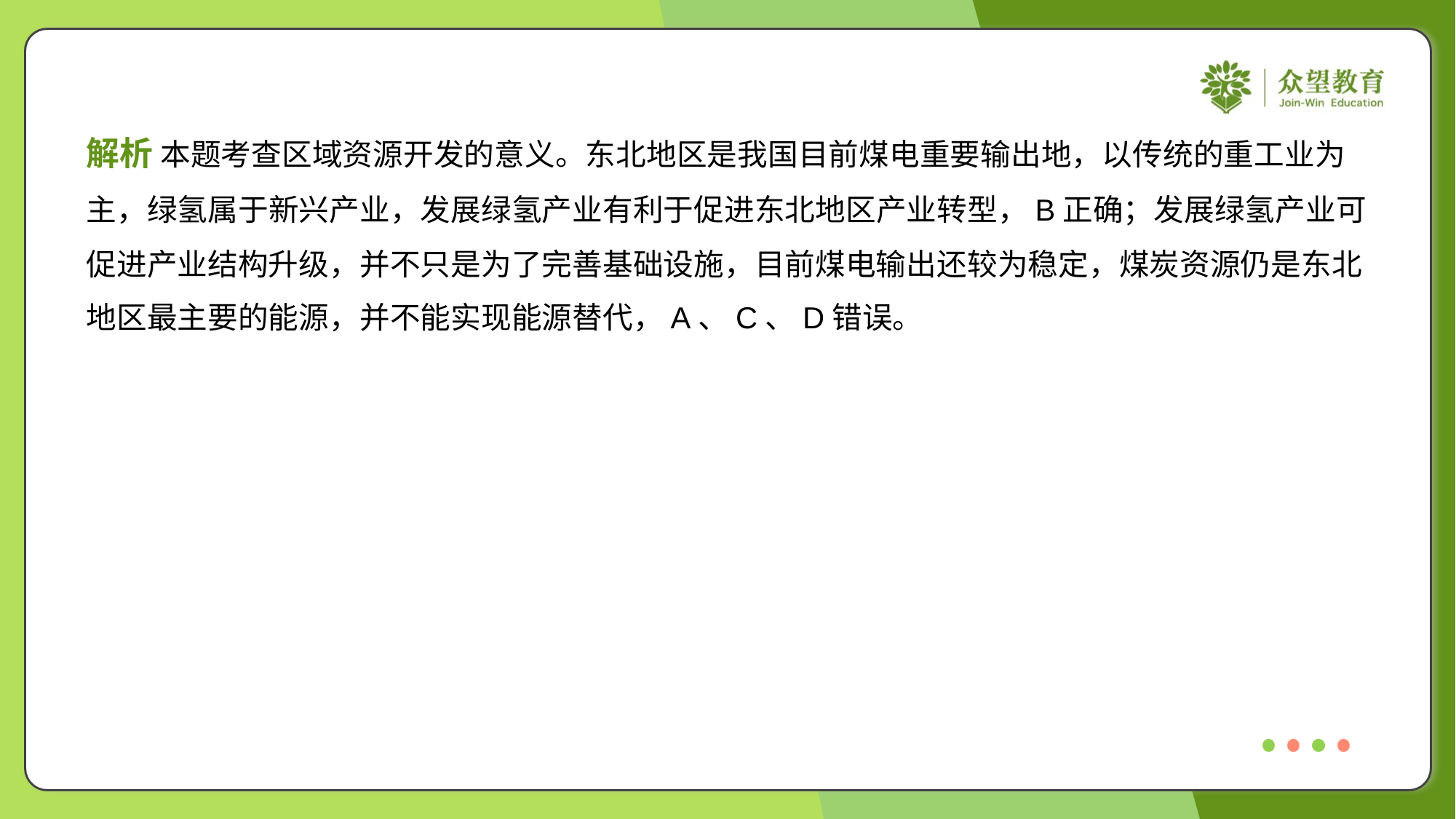

解析 本题考查区域资源开发的意义。东北地区是我国目前煤电重要输出地，以传统的重工业为
主，绿氢属于新兴产业，发展绿氢产业有利于促进东北地区产业转型，B正确；发展绿氢产业可
促进产业结构升级，并不只是为了完善基础设施，目前煤电输出还较为稳定，煤炭资源仍是东北
地区最主要的能源，并不能实现能源替代，A、C、D错误。